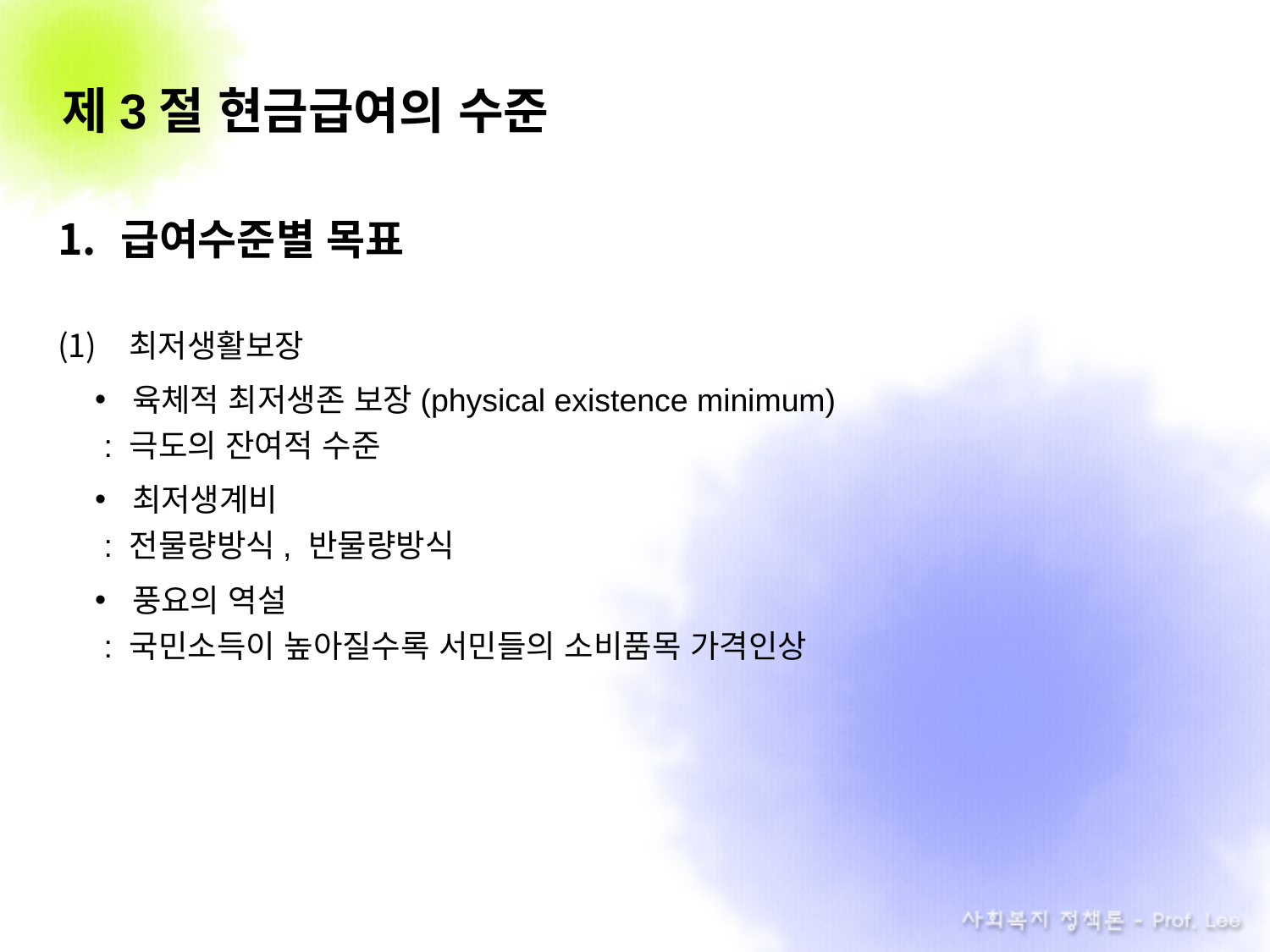

# 제3절 현금급여의 수준
급여수준별 목표

최저생활보장
육체적 최저생존 보장(physical existence minimum)
 : 극도의 잔여적 수준
최저생계비
 : 전물량방식, 반물량방식
풍요의 역설
 : 국민소득이 높아질수록 서민들의 소비품목 가격인상